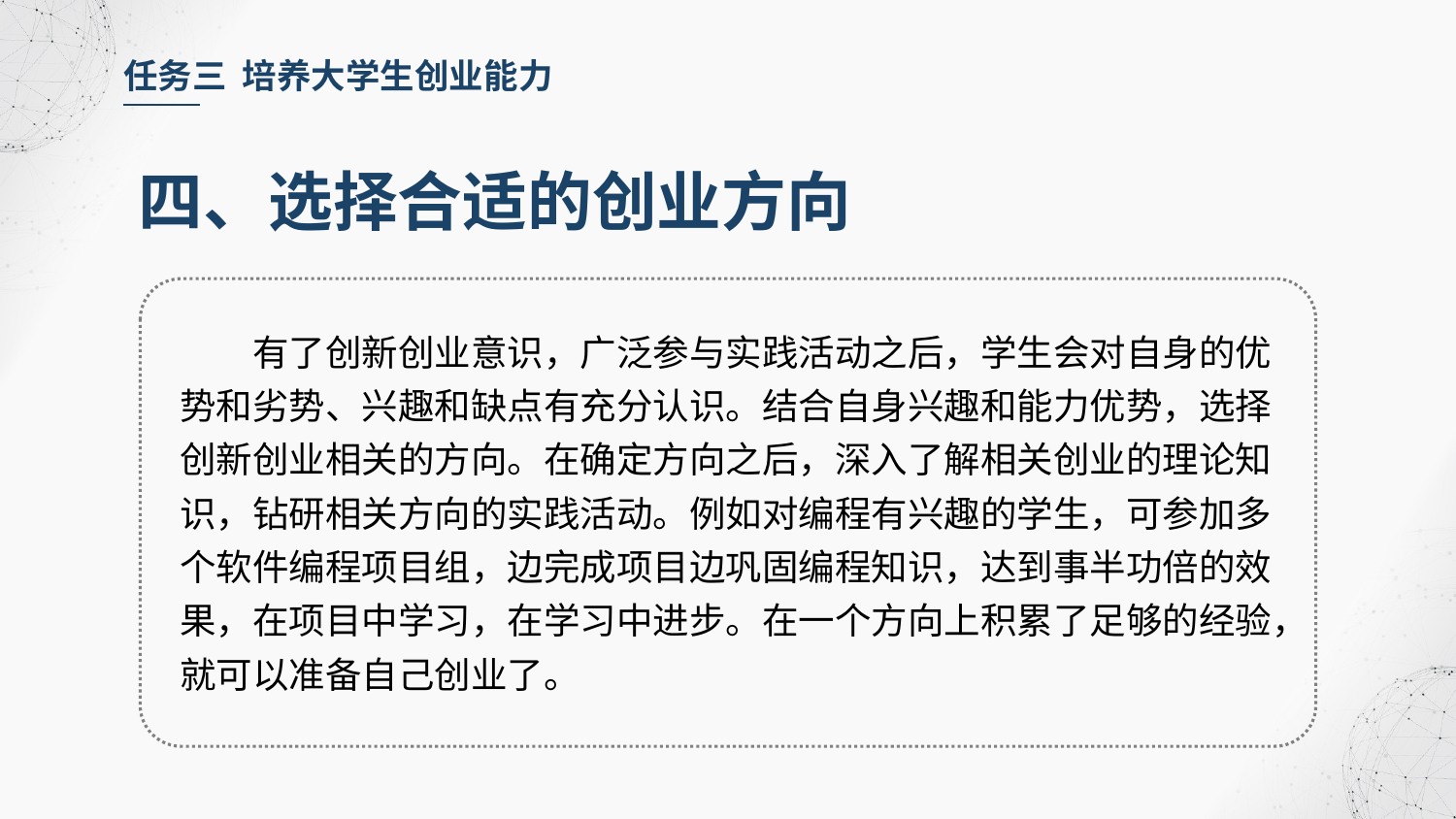

任务三  培养大学生创业能力
四、选择合适的创业方向

有了创新创业意识，广泛参与实践活动之后，学生会对自身的优势和劣势、兴趣和缺点有充分认识。结合自身兴趣和能力优势，选择创新创业相关的方向。在确定方向之后，深入了解相关创业的理论知识，钻研相关方向的实践活动。例如对编程有兴趣的学生，可参加多个软件编程项目组，边完成项目边巩固编程知识，达到事半功倍的效果，在项目中学习，在学习中进步。在一个方向上积累了足够的经验，就可以准备自己创业了。